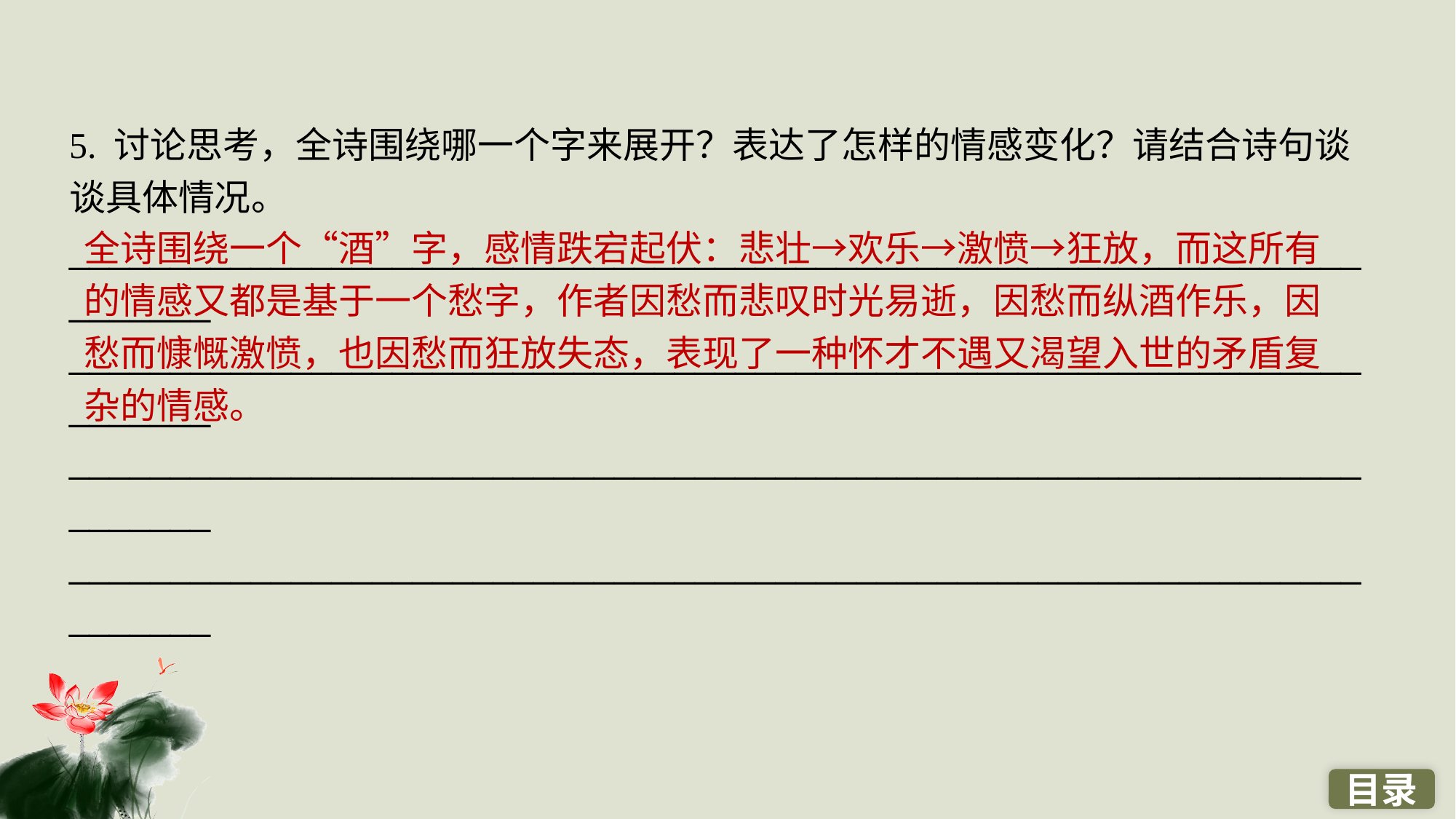

5. 讨论思考，全诗围绕哪一个字来展开？表达了怎样的情感变化？请结合诗句谈谈具体情况。
_______________________________________________________________________
_______________________________________________________________________
_______________________________________________________________________
_______________________________________________________________________
全诗围绕一个“酒”字，感情跌宕起伏：悲壮→欢乐→激愤→狂放，而这所有的情感又都是基于一个愁字，作者因愁而悲叹时光易逝，因愁而纵酒作乐，因愁而慷慨激愤，也因愁而狂放失态，表现了一种怀才不遇又渴望入世的矛盾复杂的情感。